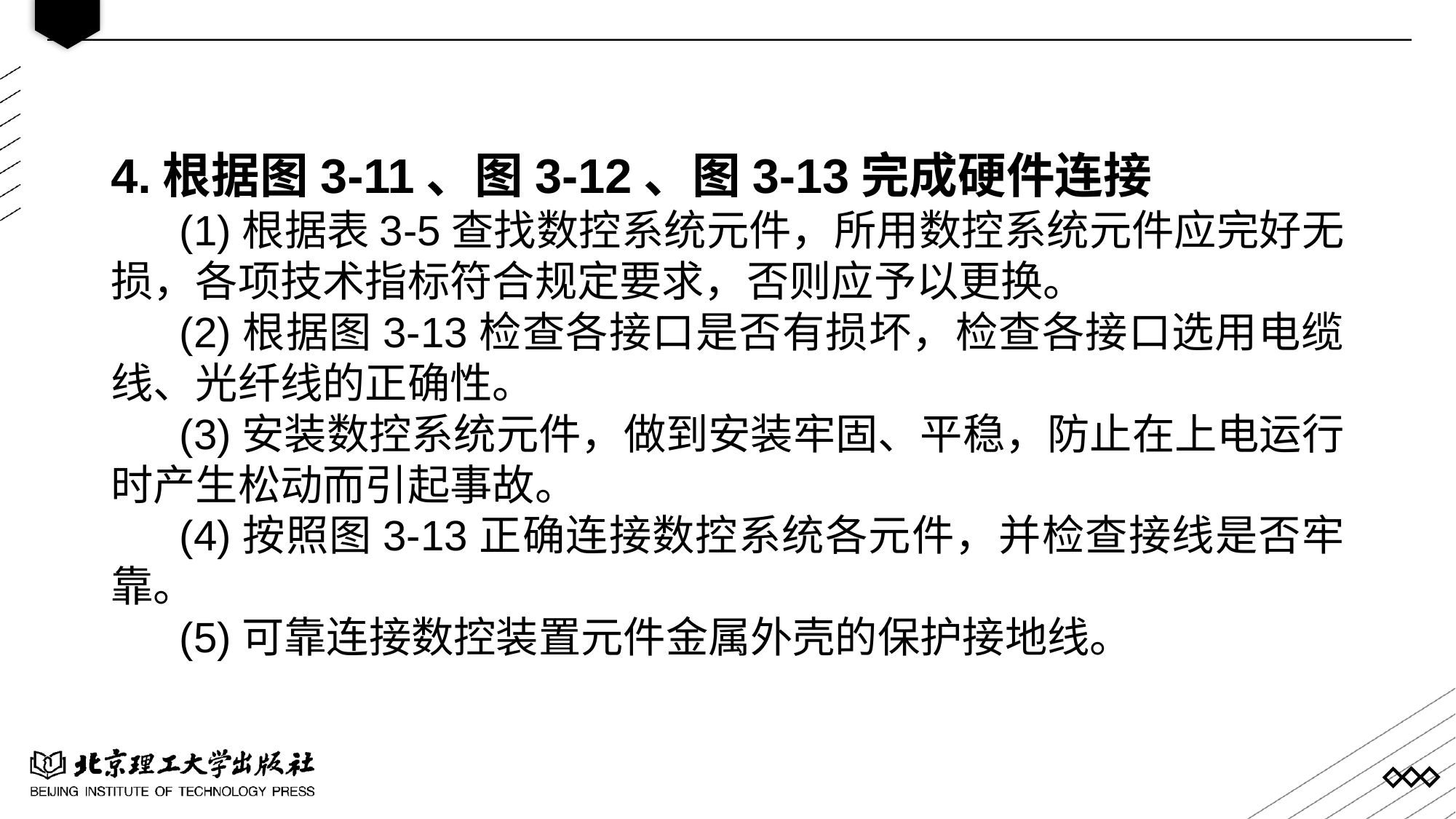

4.根据图3-11、图3-12、图3-13完成硬件连接
(1)根据表3-5查找数控系统元件，所用数控系统元件应完好无损，各项技术指标符合规定要求，否则应予以更换。
(2)根据图3-13检查各接口是否有损坏，检查各接口选用电缆线、光纤线的正确性。
(3)安装数控系统元件，做到安装牢固、平稳，防止在上电运行时产生松动而引起事故。
(4)按照图3-13正确连接数控系统各元件，并检查接线是否牢靠。
(5)可靠连接数控装置元件金属外壳的保护接地线。